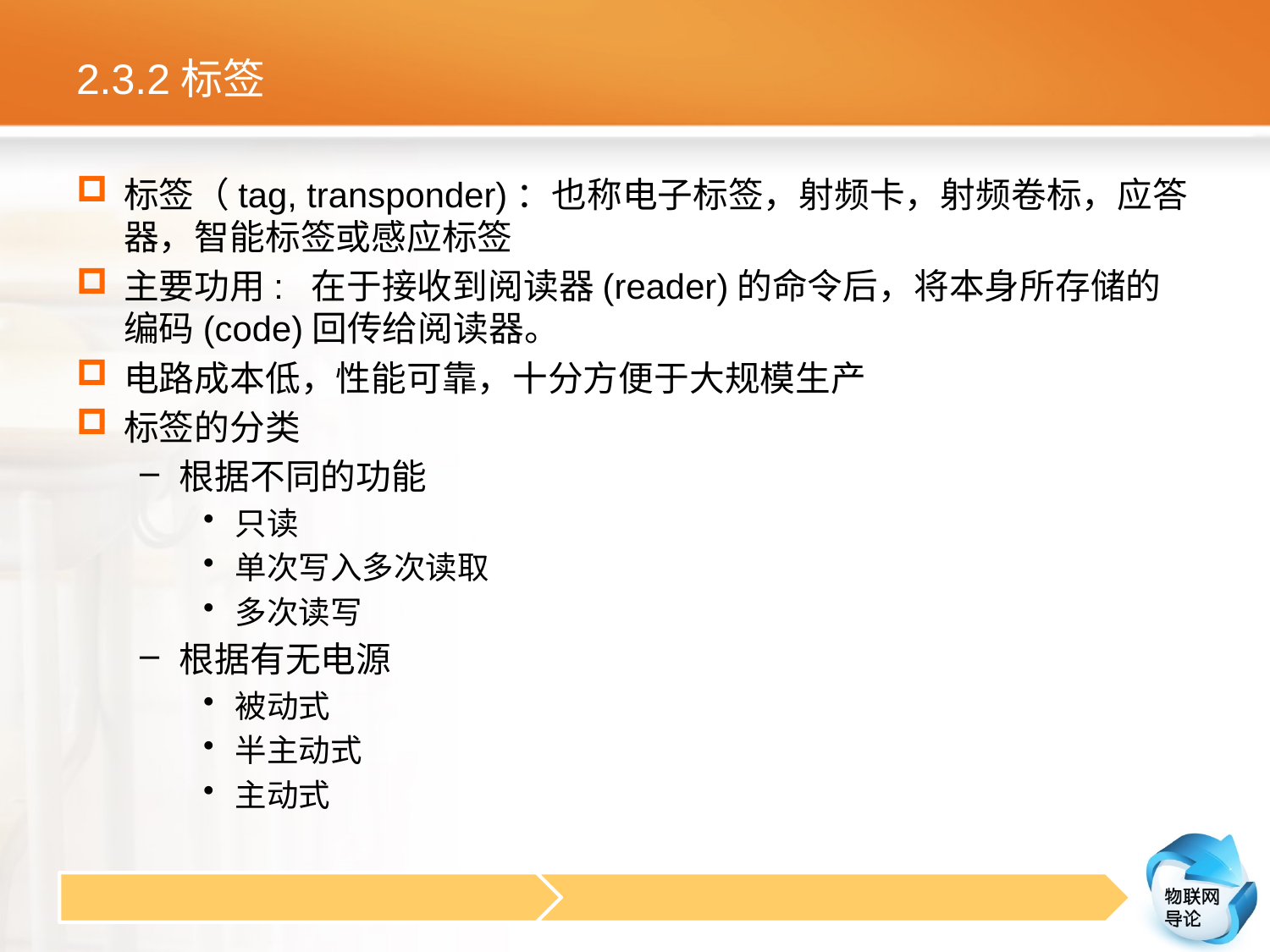

# 2.3.2标签
标签（tag, transponder)：也称电子标签，射频卡，射频卷标，应答器，智能标签或感应标签
主要功用:  在于接收到阅读器(reader)的命令后，将本身所存储的编码(code)回传给阅读器。
电路成本低，性能可靠，十分方便于大规模生产
标签的分类
根据不同的功能
只读
单次写入多次读取
多次读写
根据有无电源
被动式
半主动式
主动式